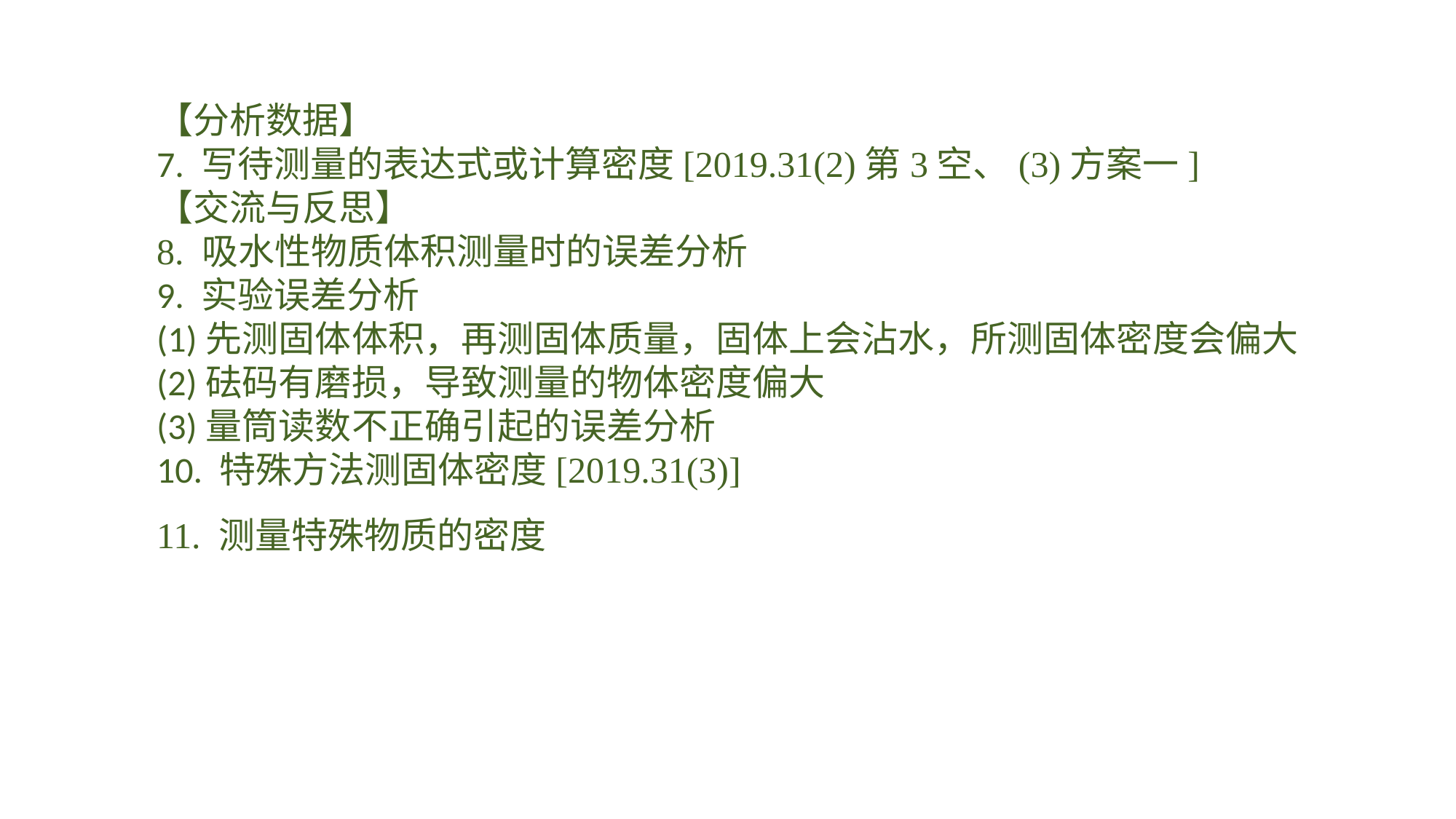

【分析数据】7. 写待测量的表达式或计算密度[2019.31(2)第3空、(3)方案一]【交流与反思】8. 吸水性物质体积测量时的误差分析9. 实验误差分析(1)先测固体体积，再测固体质量，固体上会沾水，所测固体密度会偏大(2)砝码有磨损，导致测量的物体密度偏大(3)量筒读数不正确引起的误差分析10. 特殊方法测固体密度[2019.31(3)]11. 测量特殊物质的密度